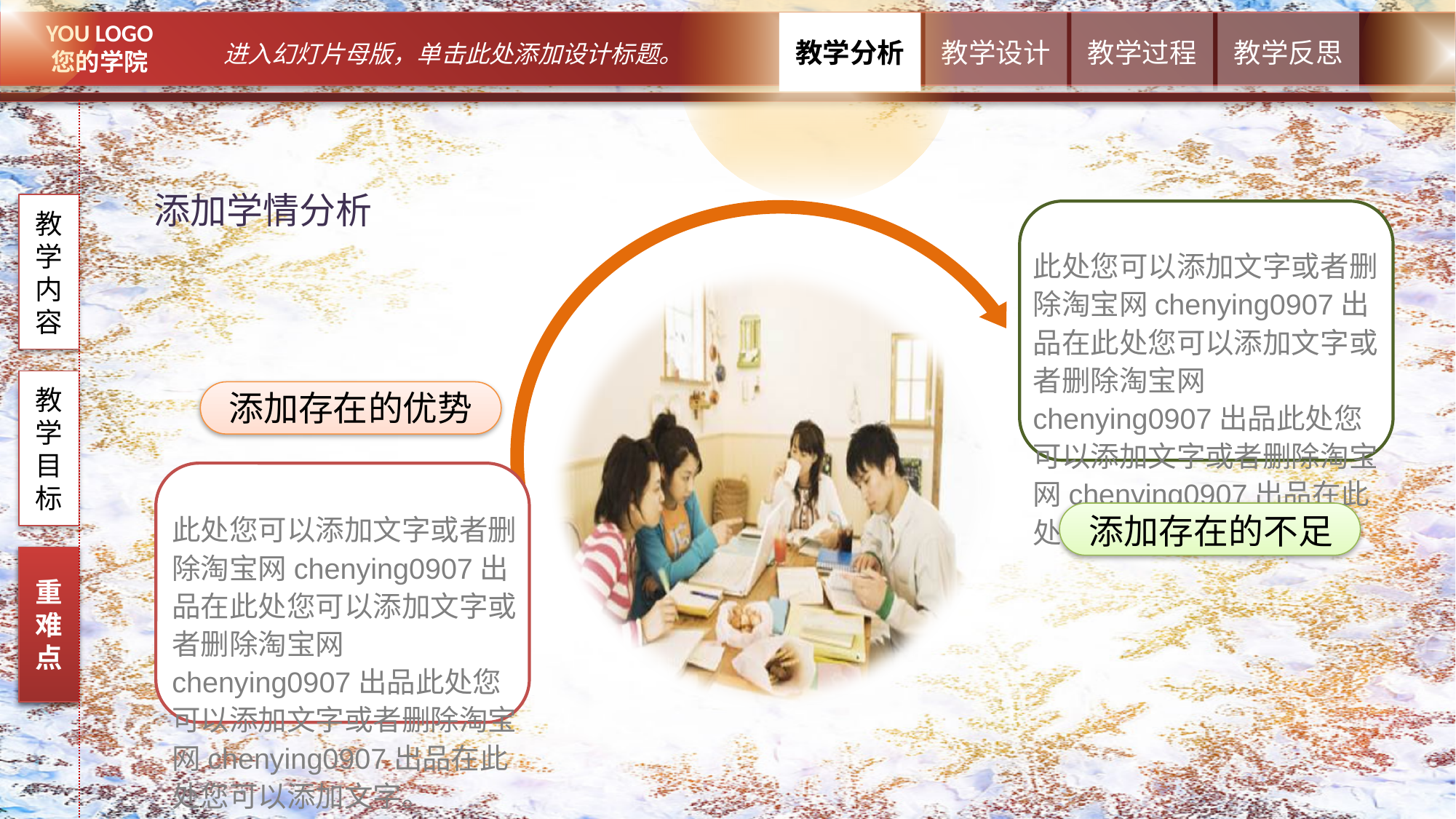

添加学情分析

教学内容

此处您可以添加文字或者删除淘宝网chenying0907出品在此处您可以添加文字或者删除淘宝网chenying0907出品此处您可以添加文字或者删除淘宝网chenying0907出品在此处您可以添加文字。

教学目标
添加存在的优势

此处您可以添加文字或者删除淘宝网chenying0907出品在此处您可以添加文字或者删除淘宝网chenying0907出品此处您可以添加文字或者删除淘宝网chenying0907出品在此处您可以添加文字。

添加存在的不足
重难点
重难点